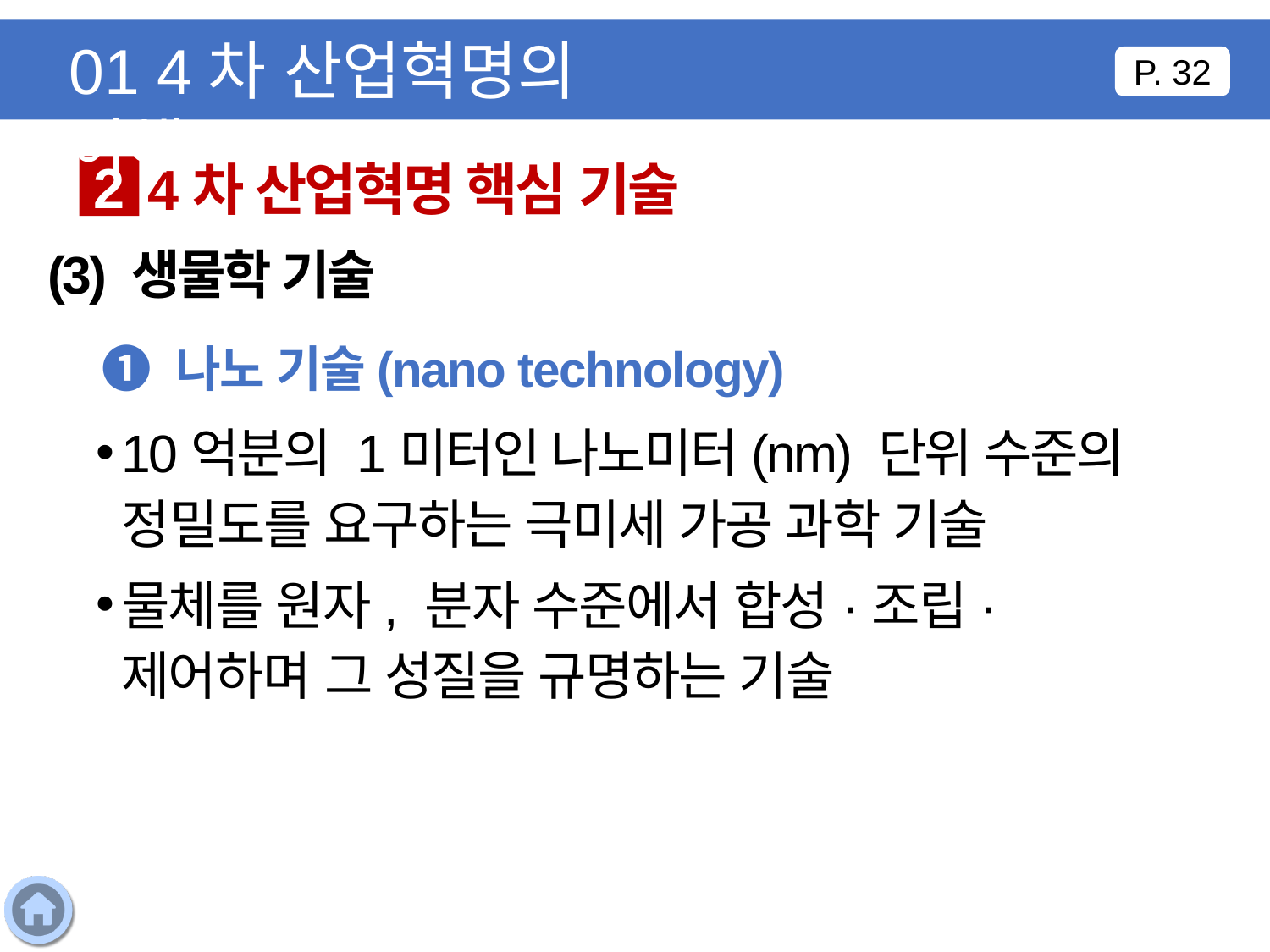

01 4차 산업혁명의 이해
P. 32
4차 산업혁명 핵심 기술
2
(3) 생물학 기술
❶ 나노 기술(nano technology)
10억분의 1미터인 나노미터(nm) 단위 수준의 정밀도를 요구하는 극미세 가공 과학 기술
물체를 원자, 분자 수준에서 합성·조립·제어하며 그 성질을 규명하는 기술